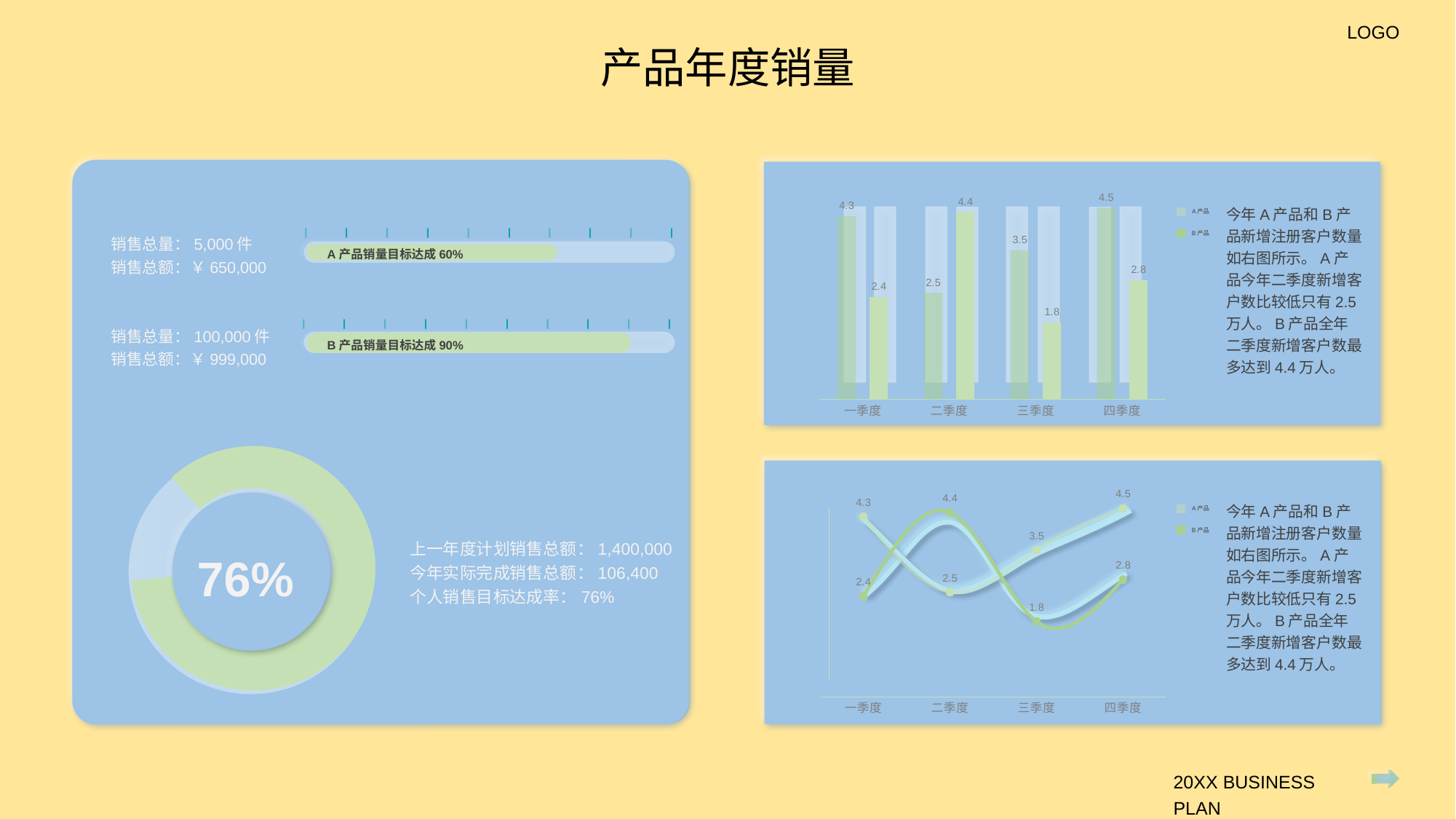

产品年度销量

### Chart

| Category | A产品 | B产品 |
|---|---|---|
| 一季度 | 4.3 | 2.4 |
| 二季度 | 2.5 | 4.4 |
| 三季度 | 3.5 | 1.8 |
| 四季度 | 4.5 | 2.8 |

今年A产品和B产品新增注册客户数量如右图所示。A产品今年二季度新增客户数比较低只有2.5万人。B产品全年二季度新增客户数最多达到4.4万人。
A产品

B产品

今年A产品和B产品新增注册客户数量如右图所示。A产品今年二季度新增客户数比较低只有2.5万人。B产品全年二季度新增客户数最多达到4.4万人。
A产品

B产品

销售总量：5,000件
销售总额：￥650,000
A产品销量目标达成60%

销售总量：100,000件
销售总额：￥999,000
B产品销量目标达成90%

### Chart

| Category | 男 | 女 |
|---|---|---|
| 一季度 | 4.3 | 2.4 |
| 二季度 | 2.5 | 4.4 |
| 三季度 | 3.5 | 1.8 |
| 四季度 | 4.5 | 2.8 |

今年A产品和B产品新增注册客户数量如右图所示。A产品今年二季度新增客户数比较低只有2.5万人。B产品全年二季度新增客户数最多达到4.4万人。
A产品

B产品

A产品

B产品

上一年度计划销售总额：1,400,000
今年实际完成销售总额：106,400
个人销售目标达成率：76%
76%